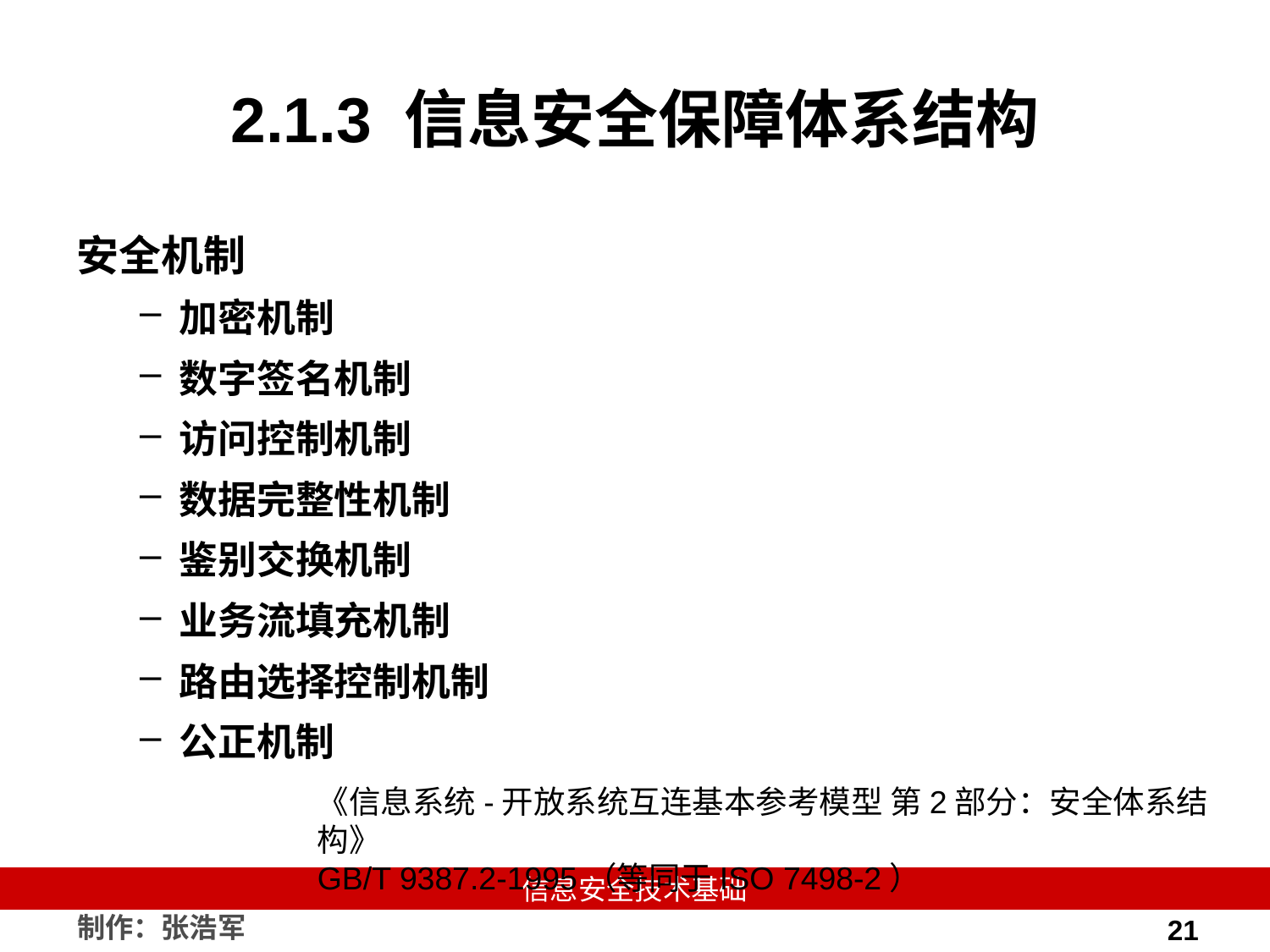

# 2.1.3 信息安全保障体系结构
安全机制
加密机制
数字签名机制
访问控制机制
数据完整性机制
鉴别交换机制
业务流填充机制
路由选择控制机制
公正机制
《信息系统-开放系统互连基本参考模型 第2部分：安全体系结构》
GB/T 9387.2-1995（等同于ISO 7498-2）
21